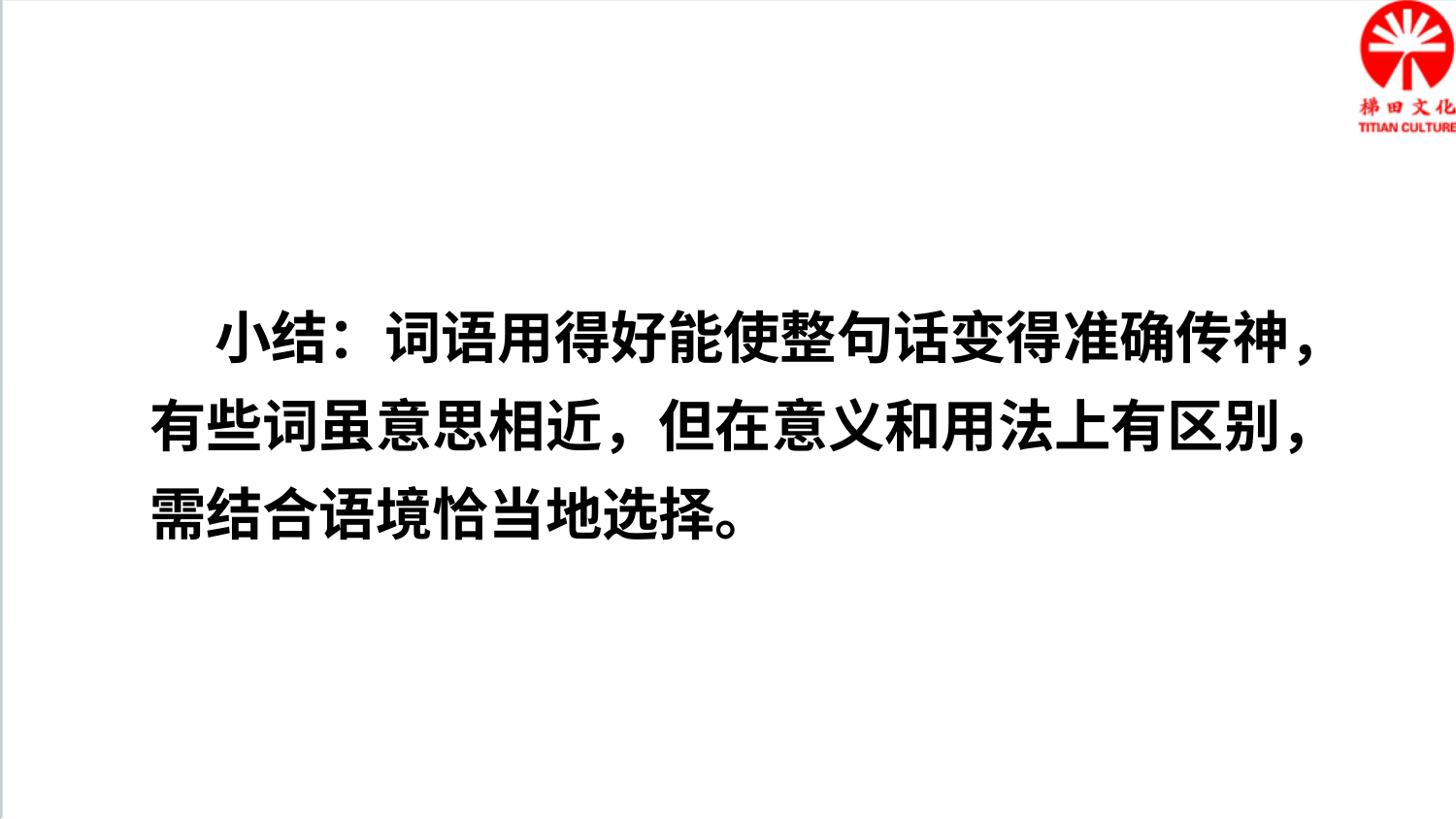

小结：词语用得好能使整句话变得准确传神，有些词虽意思相近，但在意义和用法上有区别，需结合语境恰当地选择。